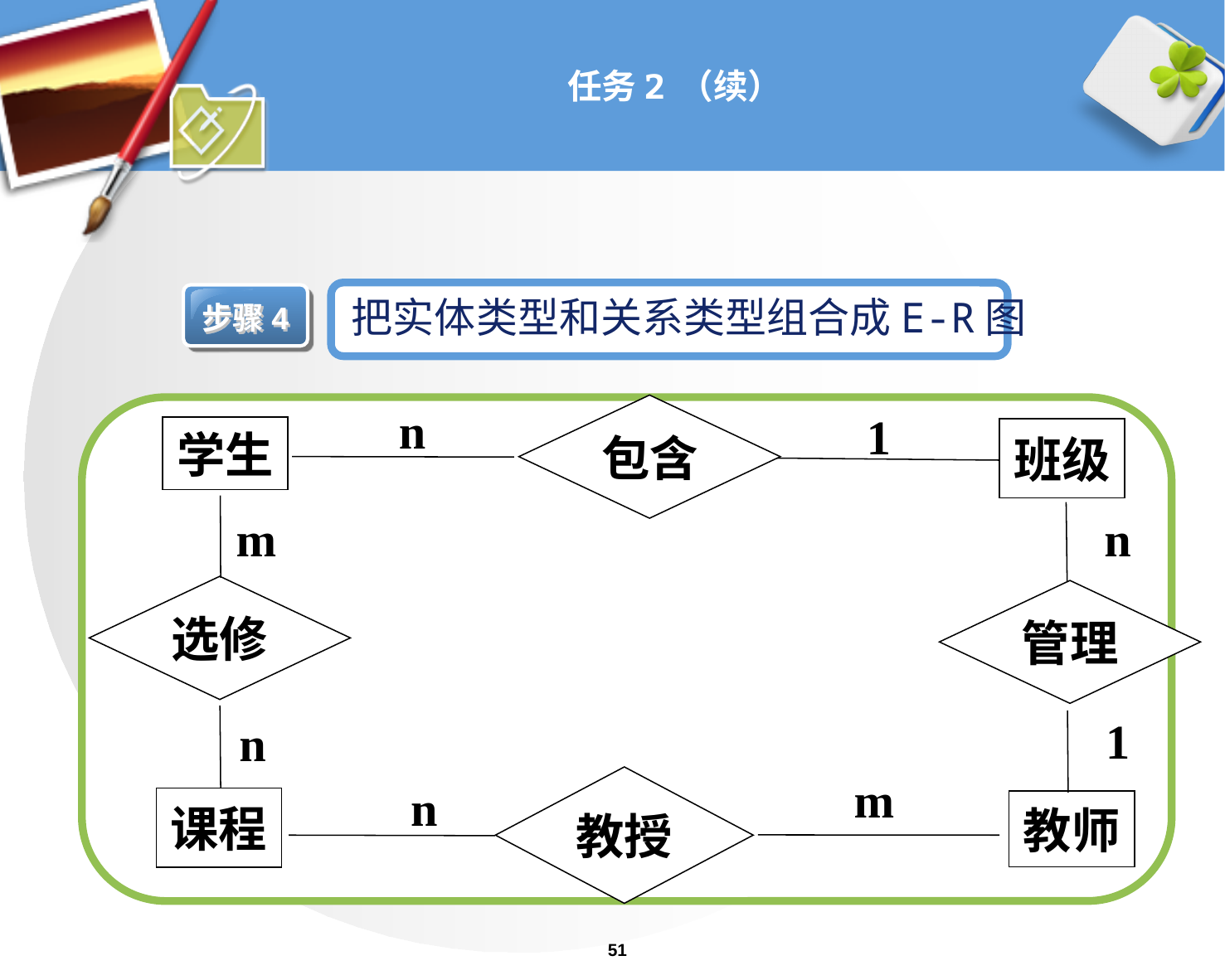

# 任务2 （续）

把实体类型和关系类型组合成E-R图
步骤4
n
1
包含

学生
班级

n

m
选修
管理
1
n

m
教授
n
课程
教师

51